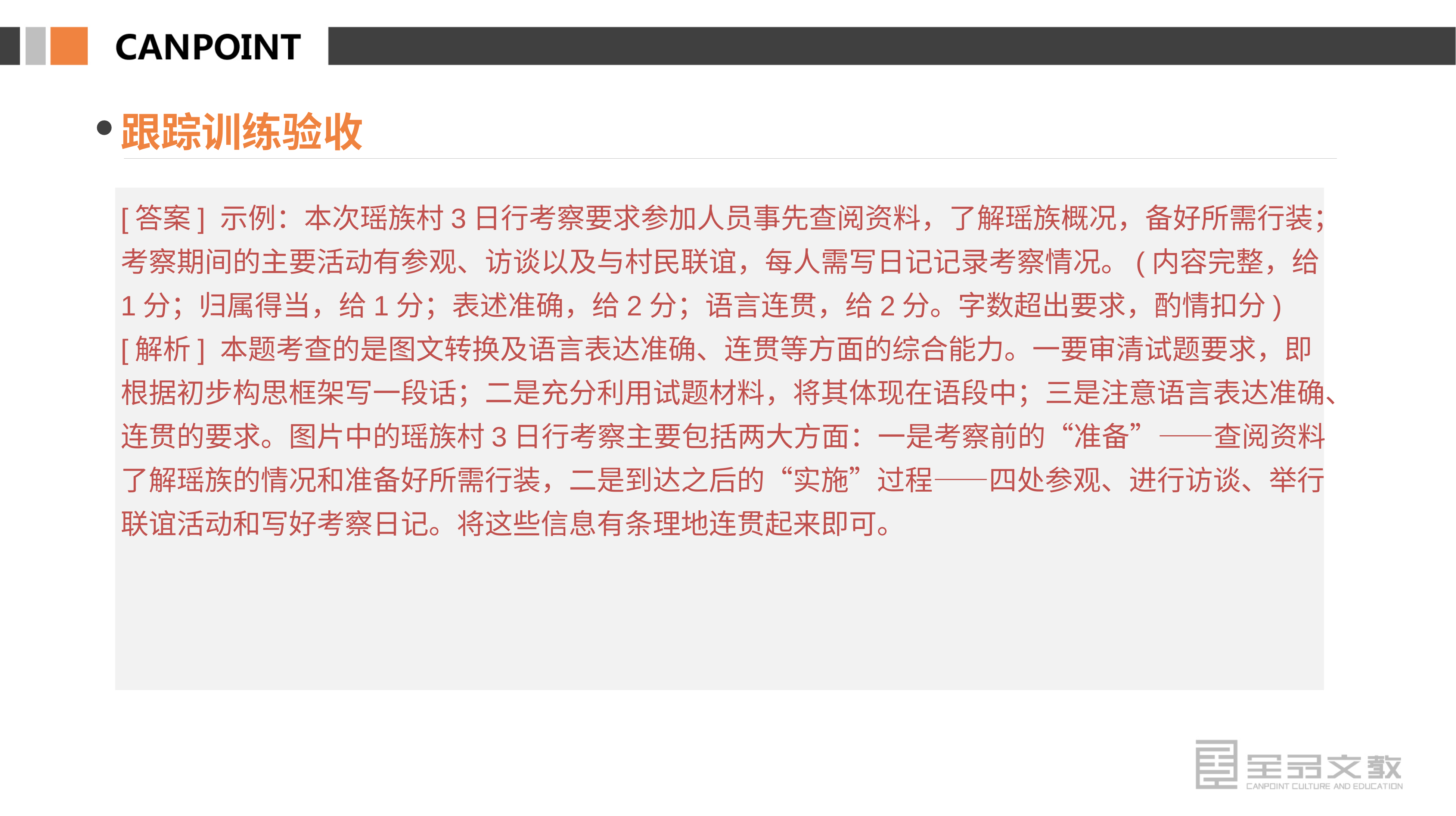

跟踪训练验收

[答案] 示例：本次瑶族村3日行考察要求参加人员事先查阅资料，了解瑶族概况，备好所需行装；考察期间的主要活动有参观、访谈以及与村民联谊，每人需写日记记录考察情况。(内容完整，给1分；归属得当，给1分；表述准确，给2分；语言连贯，给2分。字数超出要求，酌情扣分)
[解析] 本题考查的是图文转换及语言表达准确、连贯等方面的综合能力。一要审清试题要求，即根据初步构思框架写一段话；二是充分利用试题材料，将其体现在语段中；三是注意语言表达准确、连贯的要求。图片中的瑶族村3日行考察主要包括两大方面：一是考察前的“准备”——查阅资料了解瑶族的情况和准备好所需行装，二是到达之后的“实施”过程——四处参观、进行访谈、举行联谊活动和写好考察日记。将这些信息有条理地连贯起来即可。